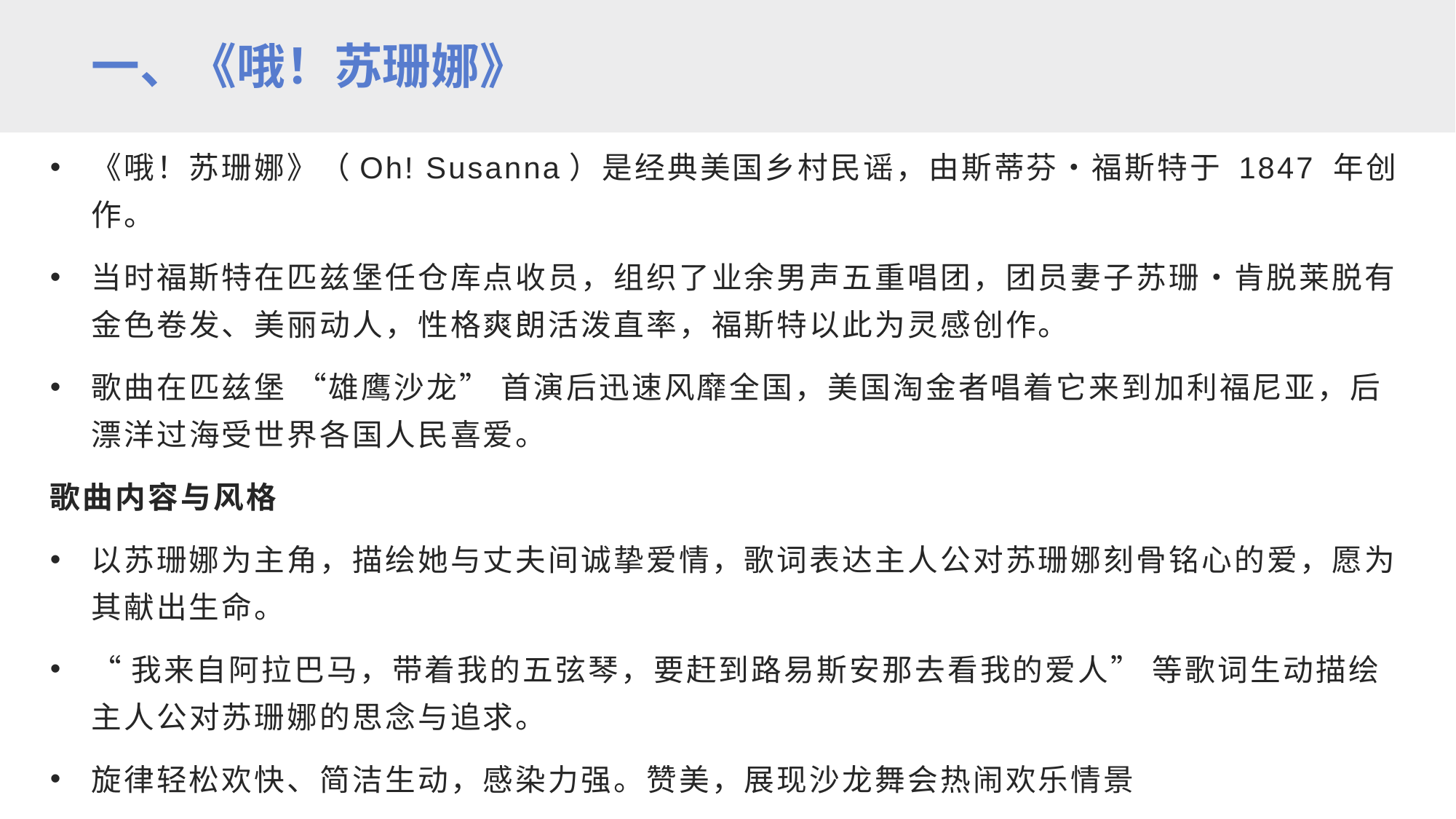

一、《哦！苏珊娜》
《哦！苏珊娜》（Oh! Susanna）是经典美国乡村民谣，由斯蒂芬・福斯特于 1847 年创作。
当时福斯特在匹兹堡任仓库点收员，组织了业余男声五重唱团，团员妻子苏珊・肯脱莱脱有金色卷发、美丽动人，性格爽朗活泼直率，福斯特以此为灵感创作。
歌曲在匹兹堡 “雄鹰沙龙” 首演后迅速风靡全国，美国淘金者唱着它来到加利福尼亚，后漂洋过海受世界各国人民喜爱。
歌曲内容与风格
以苏珊娜为主角，描绘她与丈夫间诚挚爱情，歌词表达主人公对苏珊娜刻骨铭心的爱，愿为其献出生命。
“我来自阿拉巴马，带着我的五弦琴，要赶到路易斯安那去看我的爱人” 等歌词生动描绘主人公对苏珊娜的思念与追求。
旋律轻松欢快、简洁生动，感染力强。赞美，展现沙龙舞会热闹欢乐情景